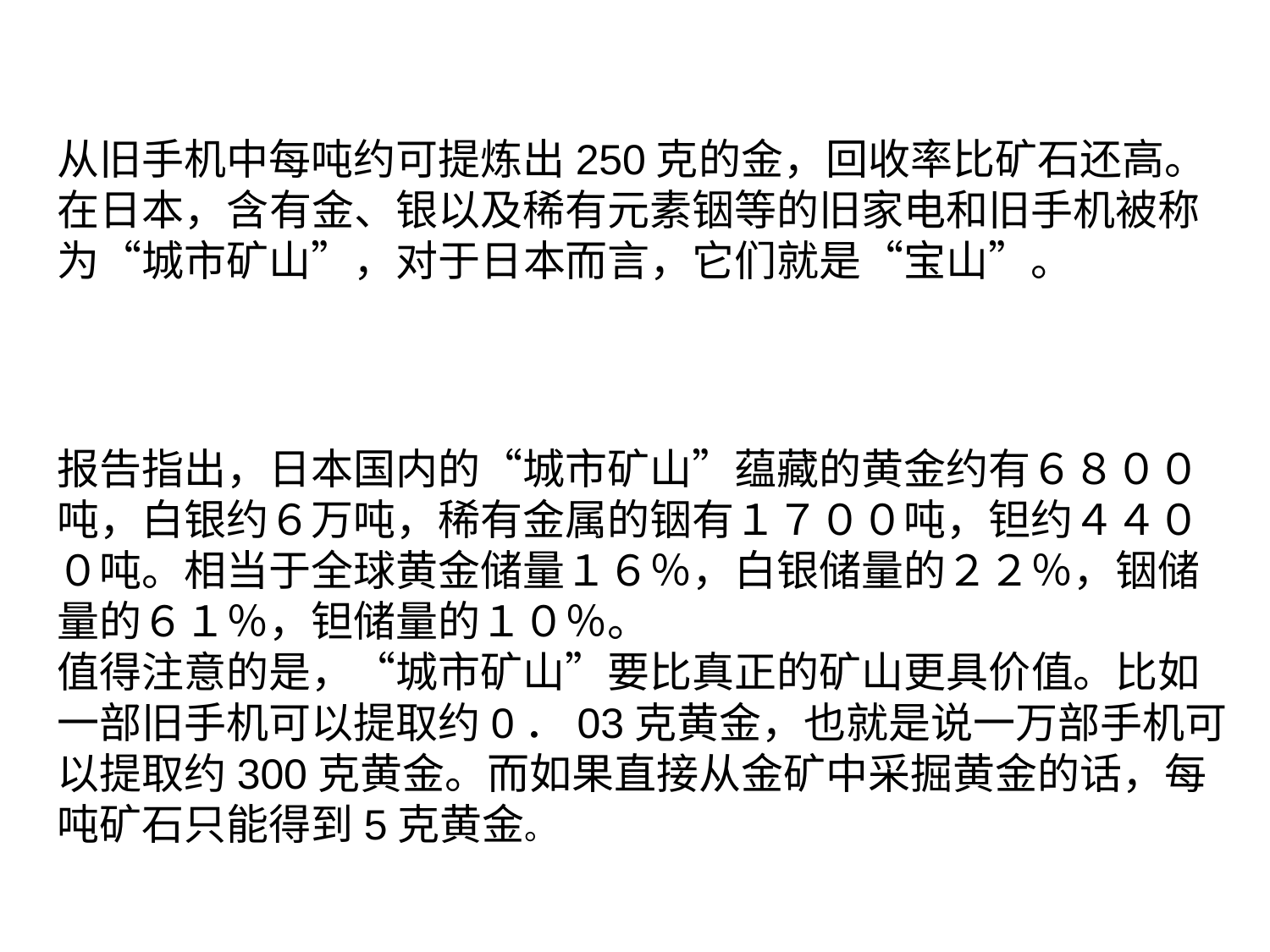

从旧手机中每吨约可提炼出250克的金，回收率比矿石还高。在日本，含有金、银以及稀有元素铟等的旧家电和旧手机被称为“城市矿山”，对于日本而言，它们就是“宝山”。
报告指出，日本国内的“城市矿山”蕴藏的黄金约有６８００吨，白银约６万吨，稀有金属的铟有１７００吨，钽约４４００吨。相当于全球黄金储量１６％，白银储量的２２％，铟储量的６１％，钽储量的１０％。
值得注意的是，“城市矿山”要比真正的矿山更具价值。比如一部旧手机可以提取约0．03克黄金，也就是说一万部手机可以提取约300克黄金。而如果直接从金矿中采掘黄金的话，每吨矿石只能得到5克黄金。